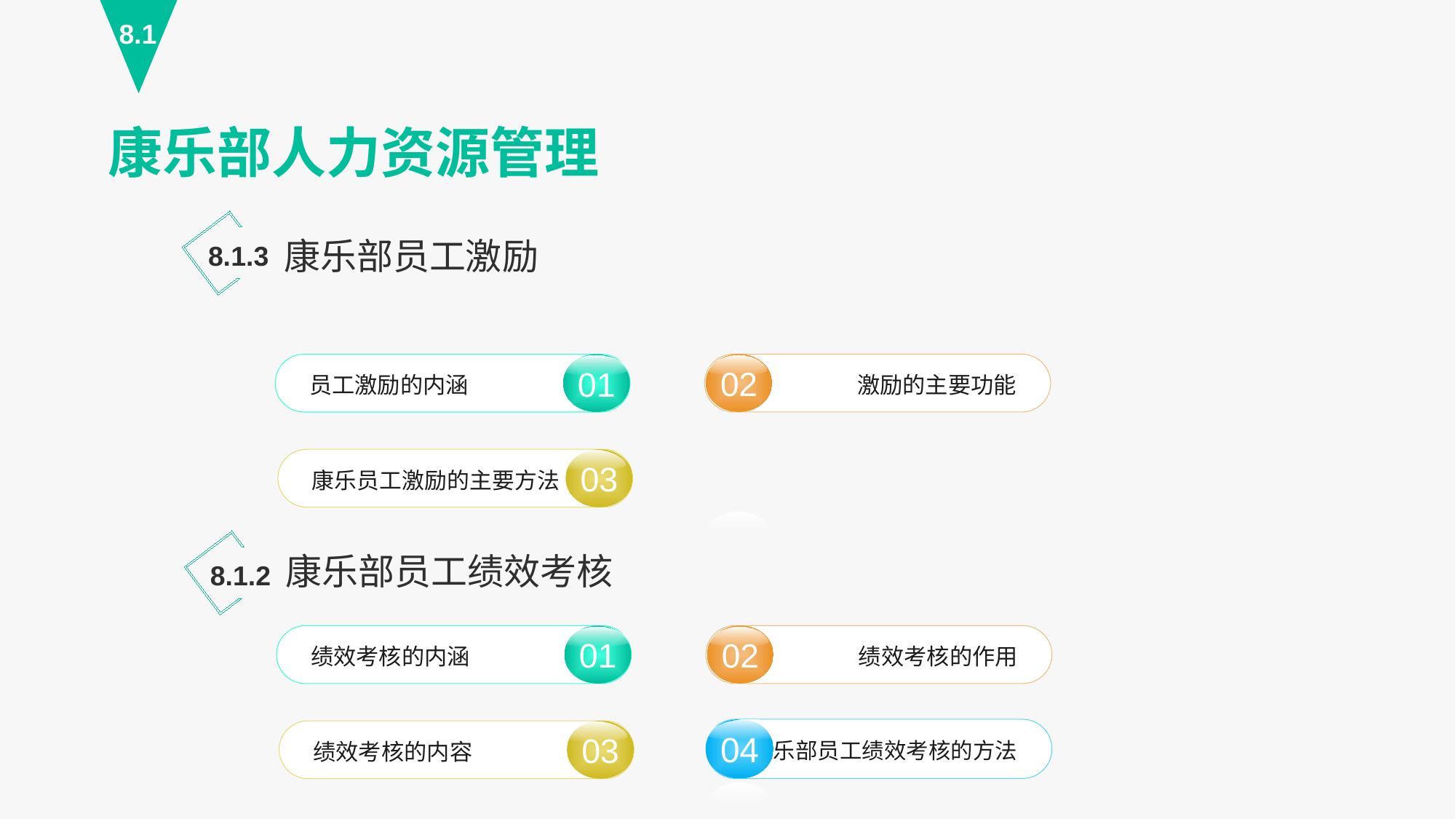

8.1
康乐部人力资源管理

康乐部员工激励
8.1.3

02
激励的主要功能

01
员工激励的内涵

03
康乐员工激励的主要方法

康乐部员工绩效考核
8.1.2

02
绩效考核的作用

01
绩效考核的内涵

04
康乐部员工绩效考核的方法

03
绩效考核的内容